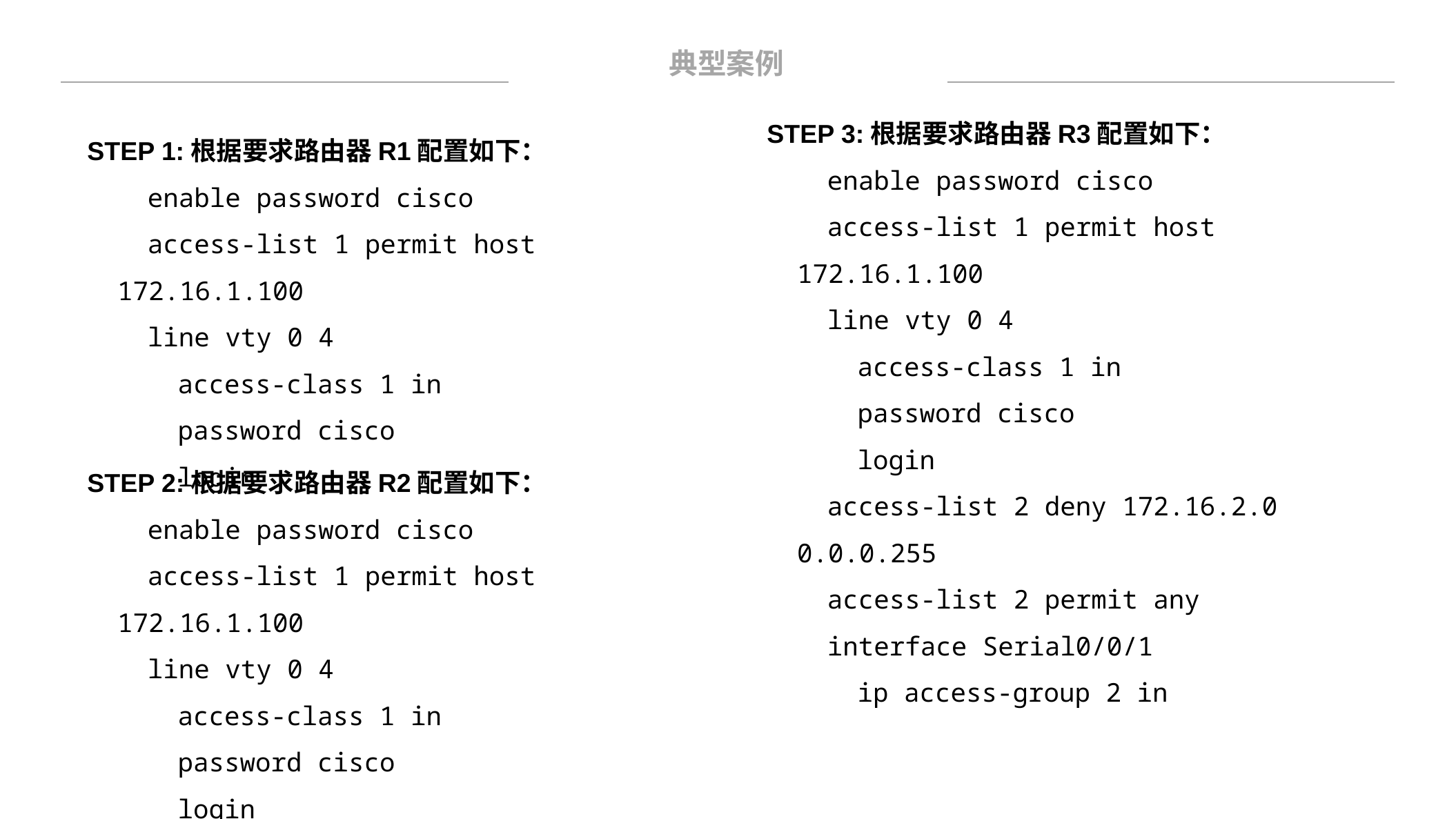

典型案例
STEP 3:根据要求路由器R3配置如下：
enable password cisco
access-list 1 permit host 172.16.1.100
line vty 0 4
access-class 1 in
password cisco
login
access-list 2 deny 172.16.2.0 0.0.0.255
access-list 2 permit any
interface Serial0/0/1
ip access-group 2 in
STEP 1:根据要求路由器R1配置如下：
enable password cisco
access-list 1 permit host 172.16.1.100
line vty 0 4
access-class 1 in
password cisco
login
STEP 2:根据要求路由器R2配置如下：
enable password cisco
access-list 1 permit host 172.16.1.100
line vty 0 4
access-class 1 in
password cisco
login